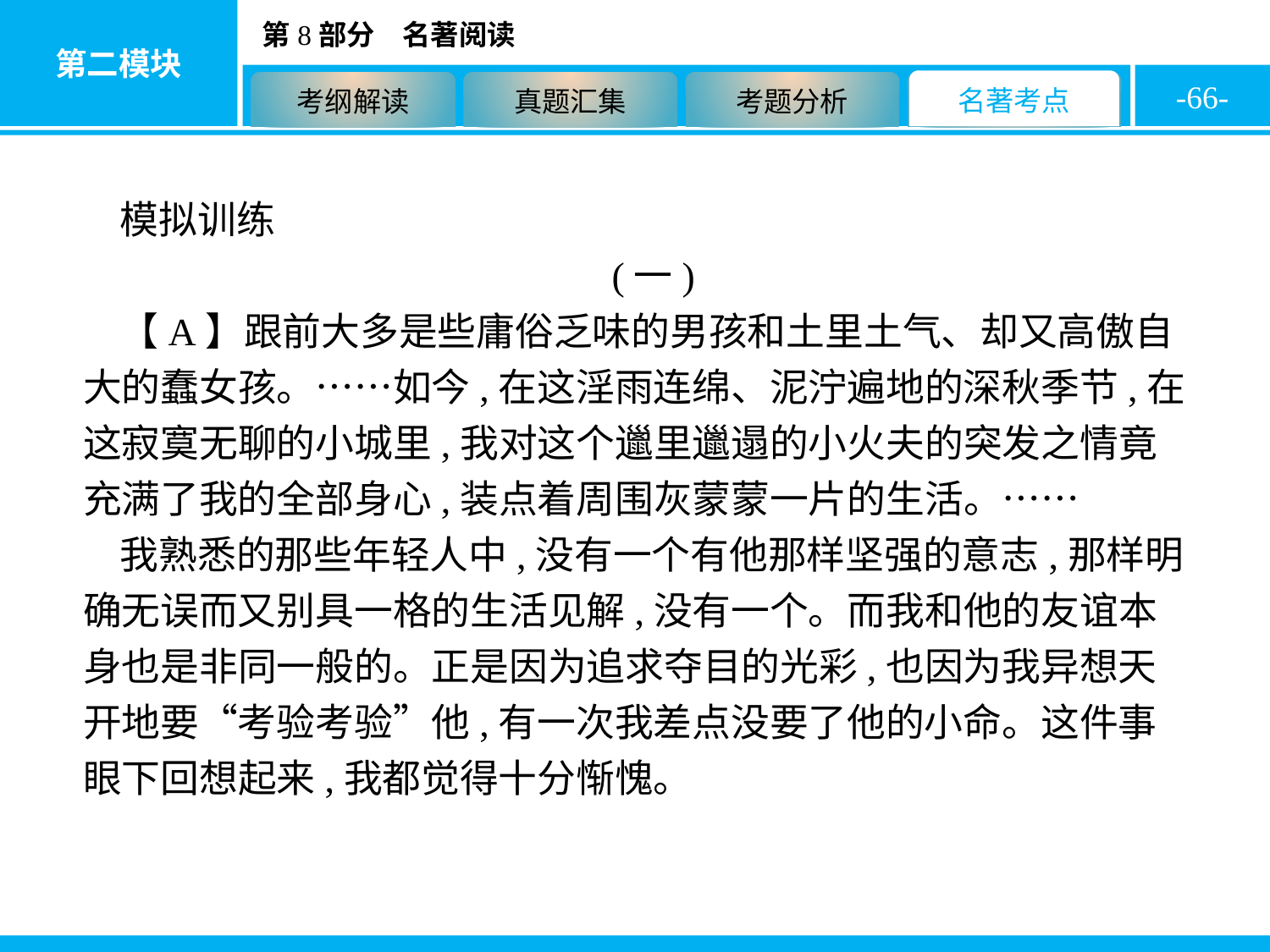

-66-
模拟训练
(一)
【A】跟前大多是些庸俗乏味的男孩和土里土气、却又高傲自大的蠢女孩。……如今,在这淫雨连绵、泥泞遍地的深秋季节,在这寂寞无聊的小城里,我对这个邋里邋遢的小火夫的突发之情竟充满了我的全部身心,装点着周围灰蒙蒙一片的生活。……
我熟悉的那些年轻人中,没有一个有他那样坚强的意志,那样明确无误而又别具一格的生活见解,没有一个。而我和他的友谊本身也是非同一般的。正是因为追求夺目的光彩,也因为我异想天开地要“考验考验”他,有一次我差点没要了他的小命。这件事眼下回想起来,我都觉得十分惭愧。